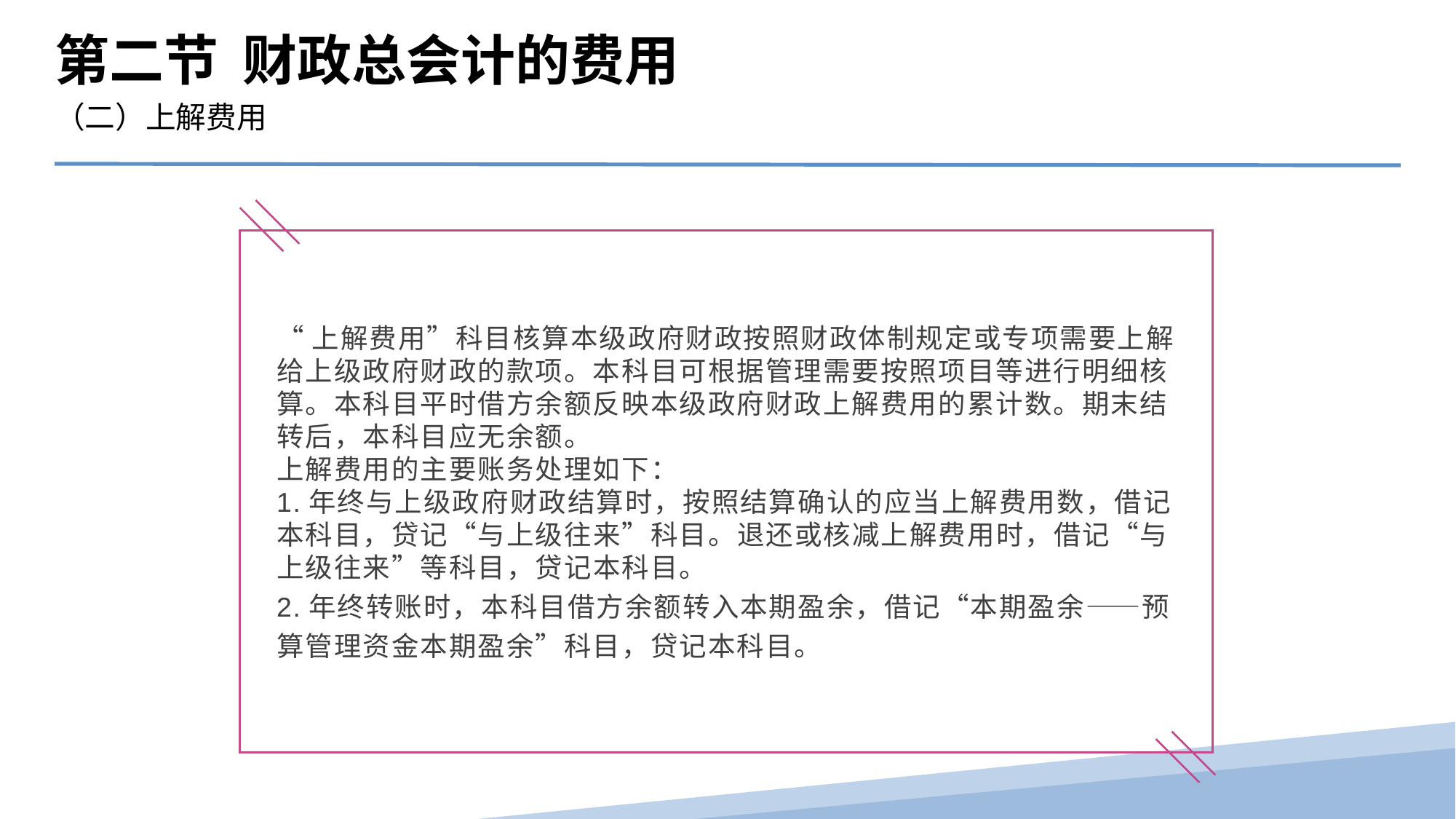

第二节  财政总会计的费用
（二）上解费用

“上解费用”科目核算本级政府财政按照财政体制规定或专项需要上解给上级政府财政的款项。本科目可根据管理需要按照项目等进行明细核算。本科目平时借方余额反映本级政府财政上解费用的累计数。期末结转后，本科目应无余额。
上解费用的主要账务处理如下：
1.年终与上级政府财政结算时，按照结算确认的应当上解费用数，借记本科目，贷记“与上级往来”科目。退还或核减上解费用时，借记“与上级往来”等科目，贷记本科目。
2.年终转账时，本科目借方余额转入本期盈余，借记“本期盈余——预算管理资金本期盈余”科目，贷记本科目。